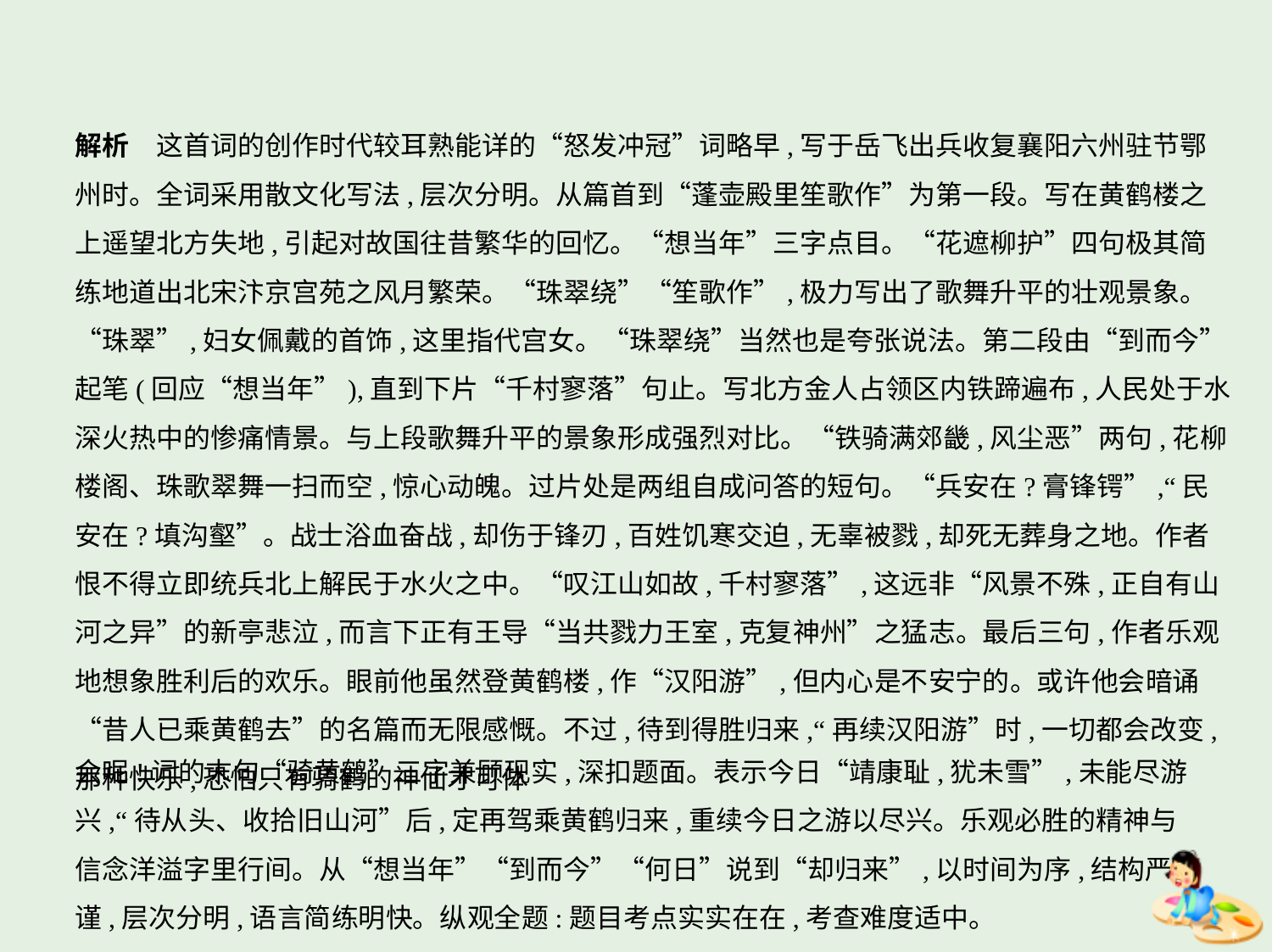

解析　这首词的创作时代较耳熟能详的“怒发冲冠”词略早,写于岳飞出兵收复襄阳六州驻节鄂州时。全词采用散文化写法,层次分明。从篇首到“蓬壶殿里笙歌作”为第一段。写在黄鹤楼之上遥望北方失地,引起对故国往昔繁华的回忆。“想当年”三字点目。“花遮柳护”四句极其简练地道出北宋汴京宫苑之风月繁荣。“珠翠绕”“笙歌作”,极力写出了歌舞升平的壮观景象。“珠翠”,妇女佩戴的首饰,这里指代宫女。“珠翠绕”当然也是夸张说法。第二段由“到而今”起笔(回应“想当年”),直到下片“千村寥落”句止。写北方金人占领区内铁蹄遍布,人民处于水深火热中的惨痛情景。与上段歌舞升平的景象形成强烈对比。“铁骑满郊畿,风尘恶”两句,花柳楼阁、珠歌翠舞一扫而空,惊心动魄。过片处是两组自成问答的短句。“兵安在?膏锋锷”,“民安在?填沟壑”。战士浴血奋战,却伤于锋刃,百姓饥寒交迫,无辜被戮,却死无葬身之地。作者恨不得立即统兵北上解民于水火之中。“叹江山如故,千村寥落”,这远非“风景不殊,正自有山河之异”的新亭悲泣,而言下正有王导“当共戮力王室,克复神州”之猛志。最后三句,作者乐观地想象胜利后的欢乐。眼前他虽然登黄鹤楼,作“汉阳游”,但内心是不安宁的。或许他会暗诵“昔人已乘黄鹤去”的名篇而无限感慨。不过,待到得胜归来,“再续汉阳游”时,一切都会改变,那种快乐,恐怕只有骑鹤的神仙才可体
会呢!词的末句“骑黄鹤”三字兼顾现实,深扣题面。表示今日“靖康耻,犹未雪”,未能尽游
兴,“待从头、收拾旧山河”后,定再驾乘黄鹤归来,重续今日之游以尽兴。乐观必胜的精神与
信念洋溢字里行间。从“想当年”“到而今”“何日”说到“却归来”,以时间为序,结构严
谨,层次分明,语言简练明快。纵观全题:题目考点实实在在,考查难度适中。